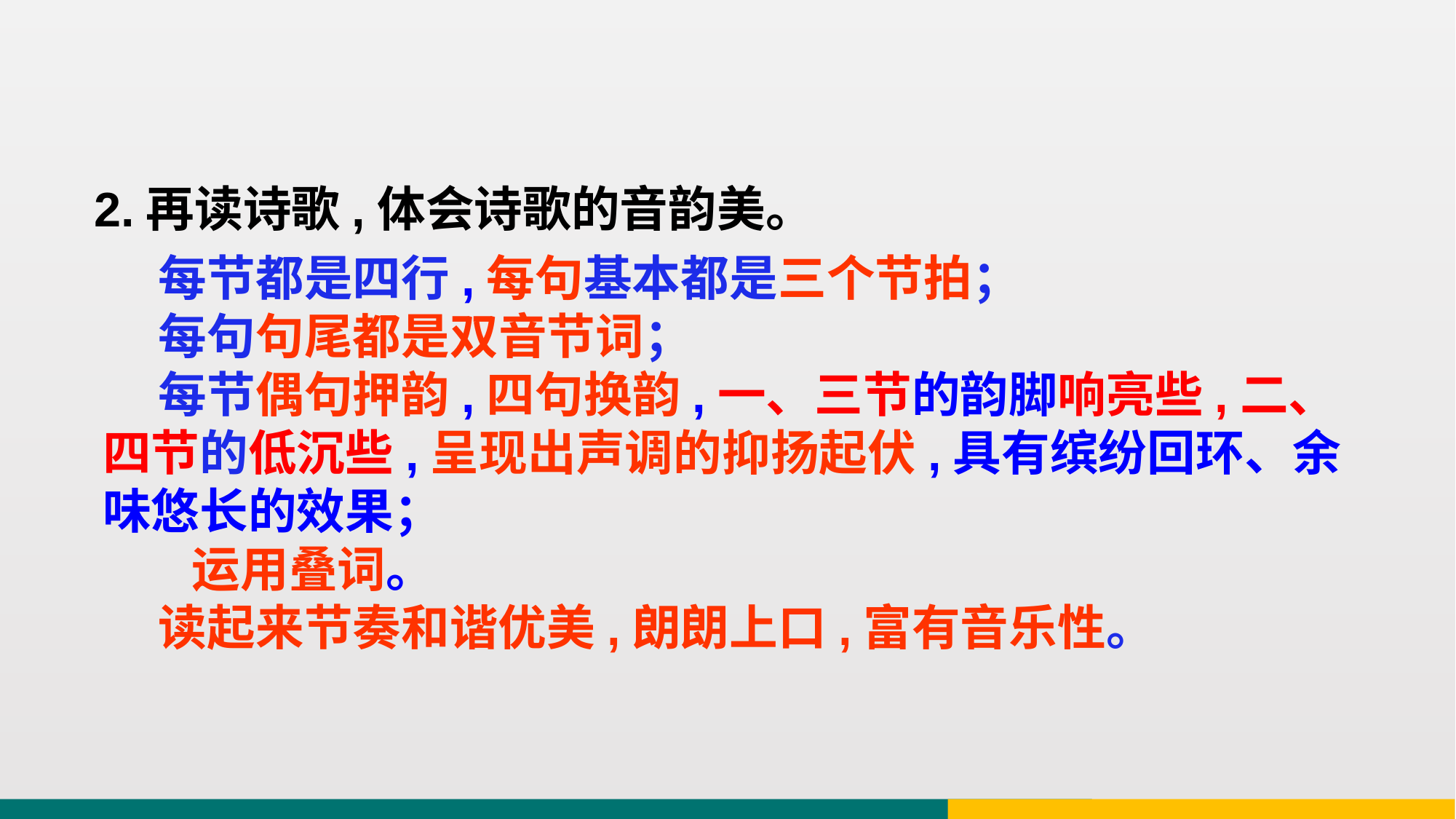

2.再读诗歌,体会诗歌的音韵美。
    每节都是四行,每句基本都是三个节拍；
    每句句尾都是双音节词；
    每节偶句押韵,四句换韵,一、三节的韵脚响亮些,二、四节的低沉些,呈现出声调的抑扬起伏,具有缤纷回环、余味悠长的效果；
       运用叠词。
    读起来节奏和谐优美,朗朗上口,富有音乐性。